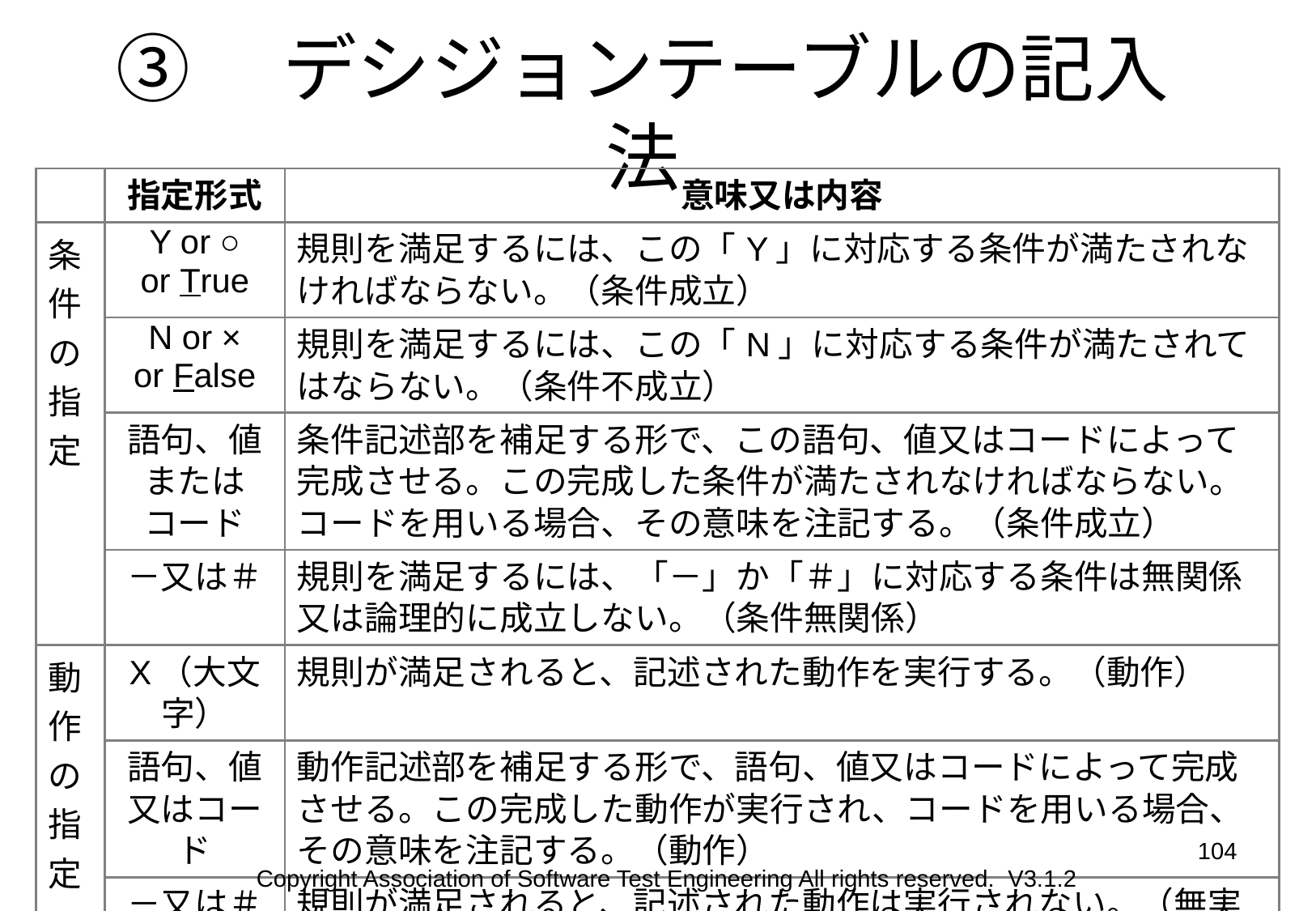

# ③　デシジョンテーブルの記入法
|  | 指定形式 | 意味又は内容 |
| --- | --- | --- |
| 条件の指定 | Y or ○ or True | 規則を満足するには、この「Y」に対応する条件が満たされなければならない。（条件成立） |
|  | N or × or False | 規則を満足するには、この「N」に対応する条件が満たされてはならない。（条件不成立） |
|  | 語句、値 または コード | 条件記述部を補足する形で、この語句、値又はコードによって完成させる。この完成した条件が満たされなければならない。コードを用いる場合、その意味を注記する。（条件成立） |
|  | －又は＃ | 規則を満足するには、「－」か「＃」に対応する条件は無関係又は論理的に成立しない。（条件無関係） |
| 動作の指定 | X（大文字） | 規則が満足されると、記述された動作を実行する。（動作） |
|  | 語句、値又はコード | 動作記述部を補足する形で、語句、値又はコードによって完成させる。この完成した動作が実行され、コードを用いる場合、その意味を注記する。（動作） |
|  | －又は＃ | 規則が満足されると、記述された動作は実行されない。（無実行） |
104
Copyright Association of Software Test Engineering All rights reserved.  V3.1.2